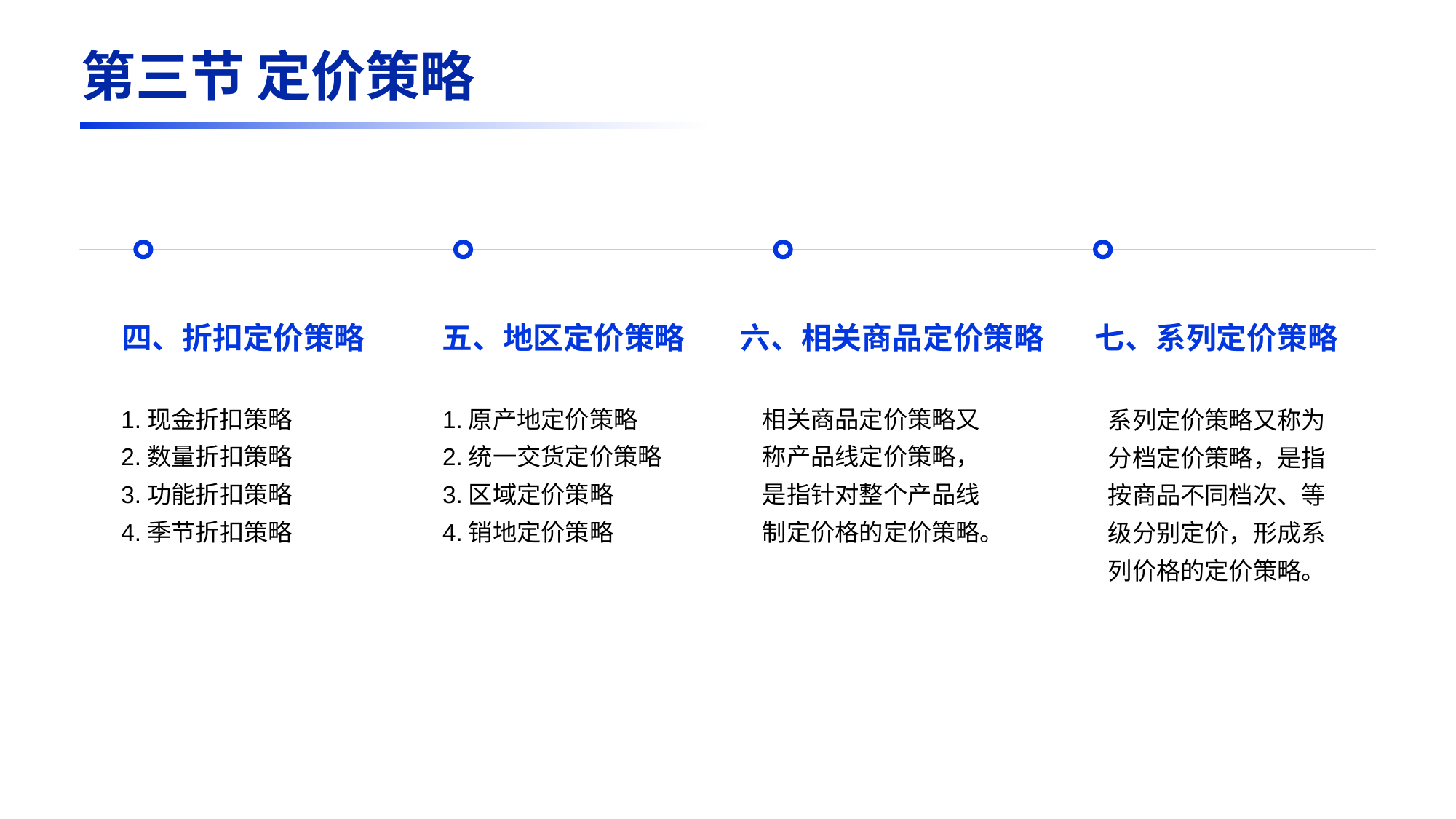

第三节 定价策略

四、折扣定价策略
1.现金折扣策略
2.数量折扣策略
3.功能折扣策略
4.季节折扣策略

五、地区定价策略
1.原产地定价策略
2.统一交货定价策略
3.区域定价策略
4.销地定价策略

六、相关商品定价策略

七、系列定价策略
相关商品定价策略又称产品线定价策略，是指针对整个产品线制定价格的定价策略。
系列定价策略又称为分档定价策略，是指按商品不同档次、等级分别定价，形成系列价格的定价策略。